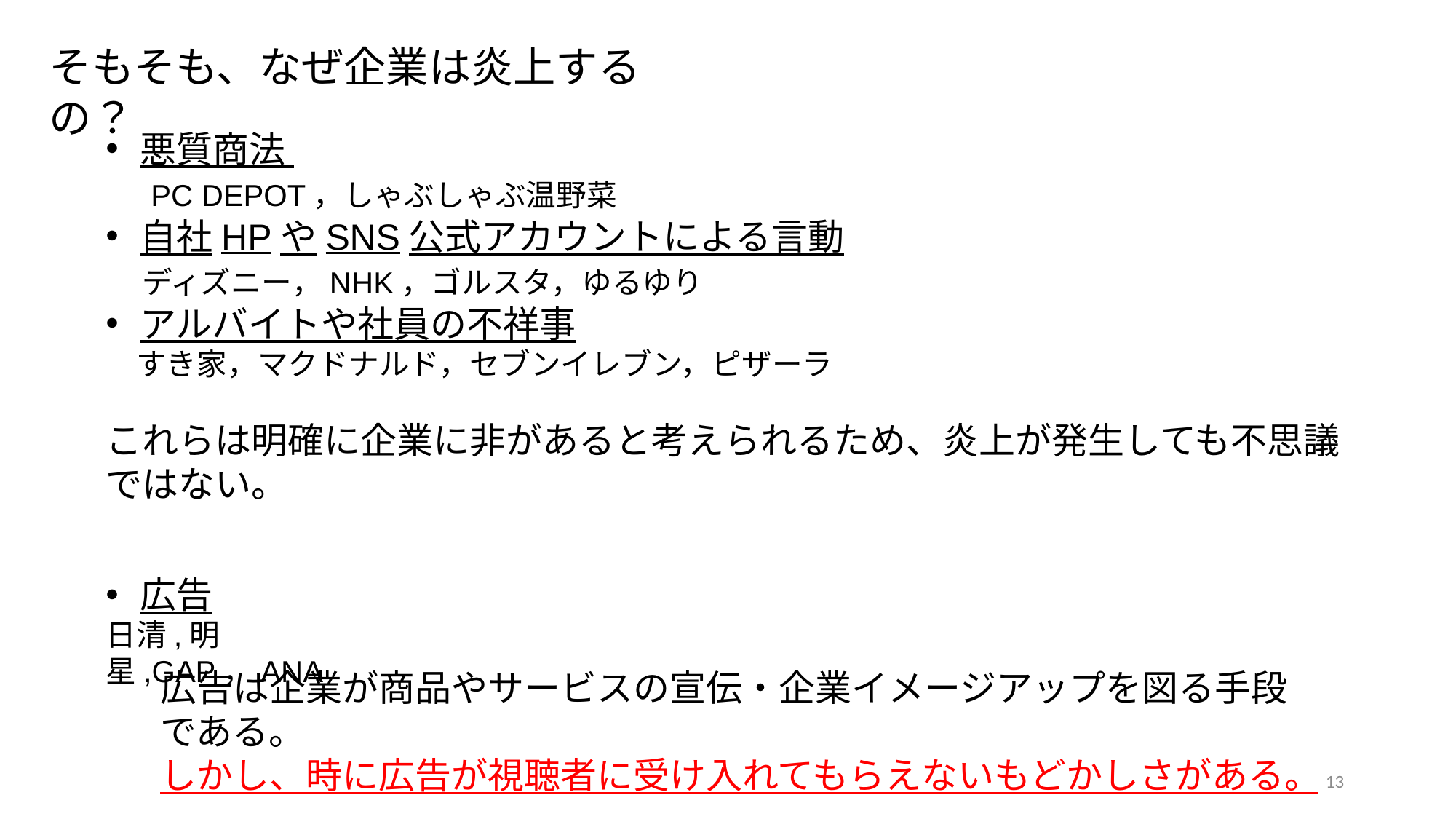

そもそも、なぜ企業は炎上するの？
悪質商法
　PC DEPOT，しゃぶしゃぶ温野菜
自社HPやSNS公式アカウントによる言動
　ディズニー，NHK，ゴルスタ，ゆるゆり
アルバイトや社員の不祥事
　すき家，マクドナルド，セブンイレブン，ピザーラ

これらは明確に企業に非があると考えられるため、炎上が発生しても不思議ではない。
広告
日清,明星,GAP，ANA
広告は企業が商品やサービスの宣伝・企業イメージアップを図る手段である。
しかし、時に広告が視聴者に受け入れてもらえないもどかしさがある。
13